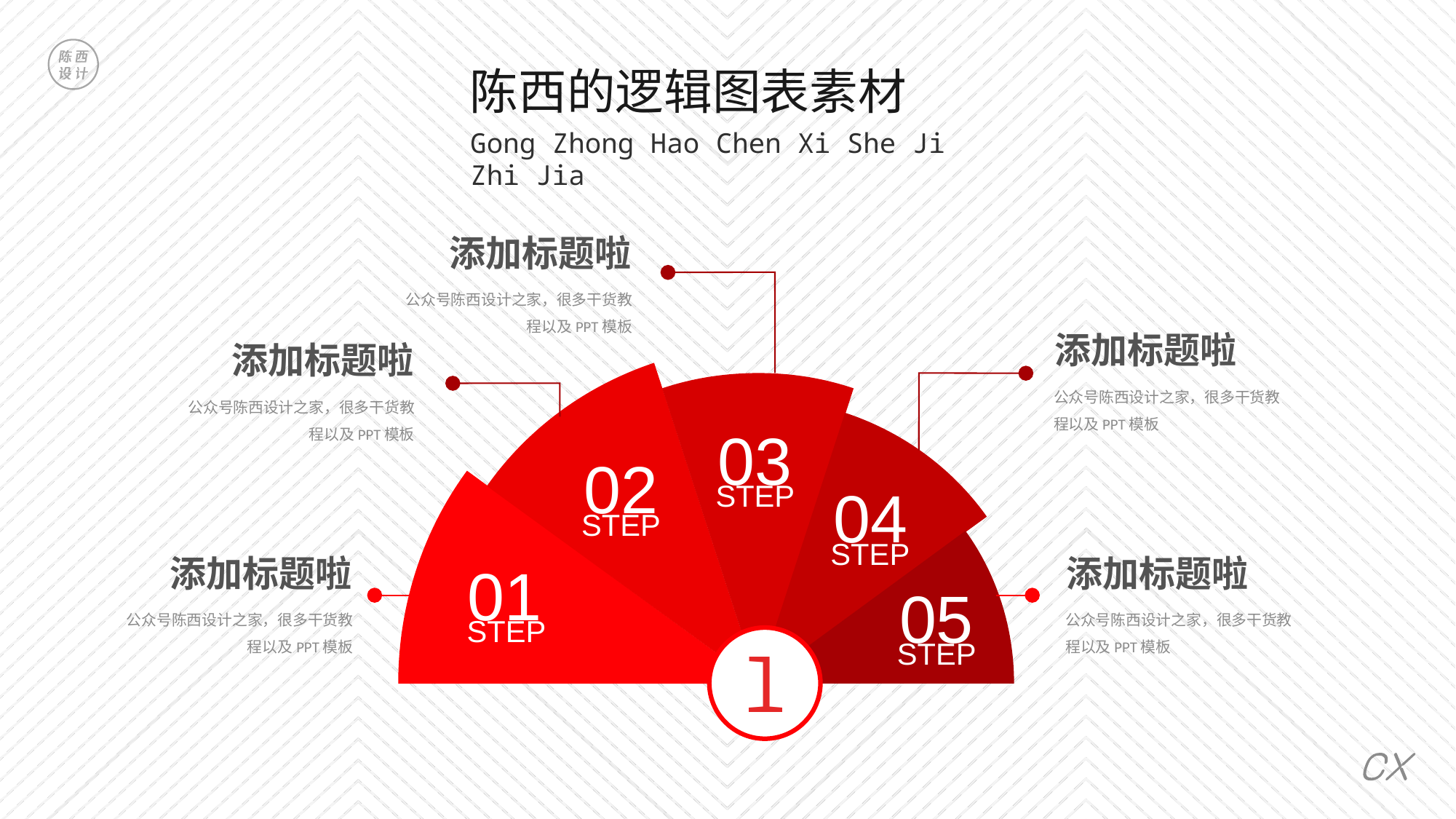

陈西的逻辑图表素材
Gong Zhong Hao Chen Xi She Ji Zhi Jia
添加标题啦

公众号陈西设计之家，很多干货教程以及PPT模板
添加标题啦
添加标题啦

02
STEP

公众号陈西设计之家，很多干货教程以及PPT模板

03
STEP

公众号陈西设计之家，很多干货教程以及PPT模板

04
STEP

01
STEP

05
STEP
添加标题啦
添加标题啦
公众号陈西设计之家，很多干货教程以及PPT模板
公众号陈西设计之家，很多干货教程以及PPT模板
l